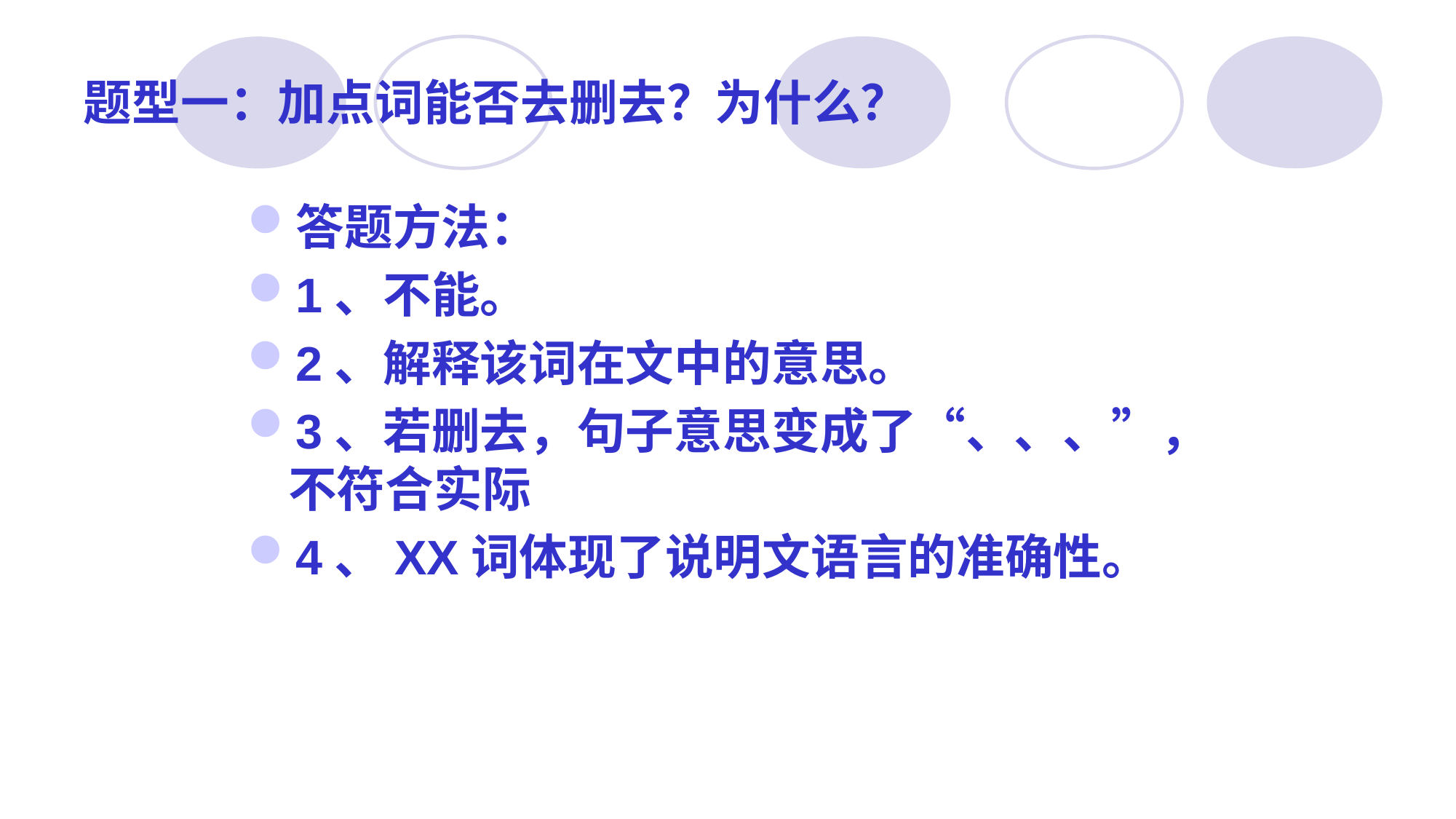

# 题型一：加点词能否去删去？为什么？
答题方法：
1、不能。
2、解释该词在文中的意思。
3、若删去，句子意思变成了“、、、”，不符合实际
4、XX词体现了说明文语言的准确性。